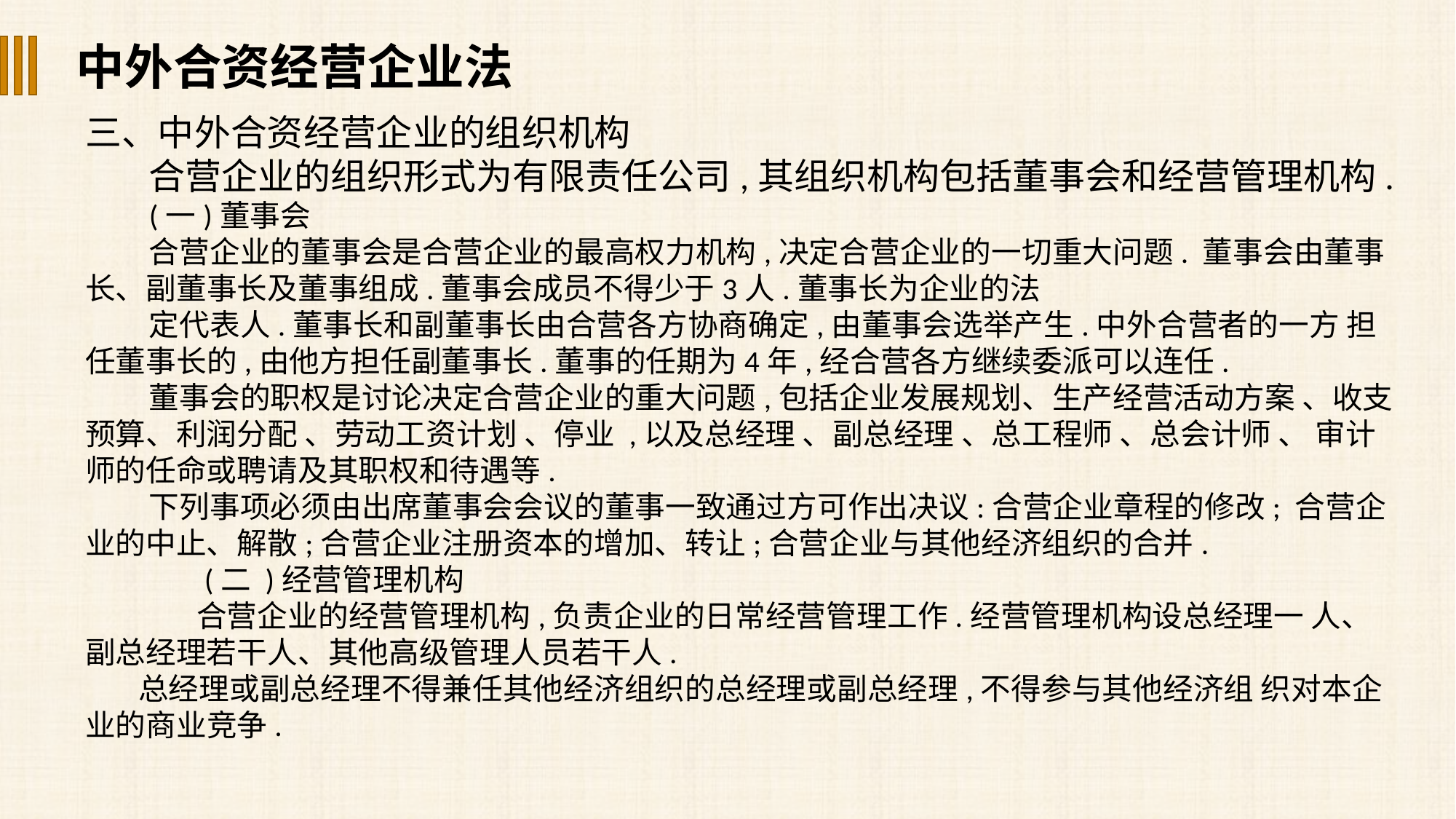

中外合资经营企业法

三、中外合资经营企业的组织机构
合营企业的组织形式为有限责任公司,其组织机构包括董事会和经营管理机构.
(一)董事会
合营企业的董事会是合营企业的最高权力机构,决定合营企业的一切重大问题. 董事会由董事长、副董事长及董事组成.董事会成员不得少于3人.董事长为企业的法
定代表人.董事长和副董事长由合营各方协商确定,由董事会选举产生.中外合营者的一方 担任董事长的,由他方担任副董事长.董事的任期为4年,经合营各方继续委派可以连任.
董事会的职权是讨论决定合营企业的重大问题,包括企业发展规划、生产经营活动方案 、收支 预算、利润分配 、劳动工资计划 、停业 ,以及总经理 、副总经理 、总工程师 、总会计师 、 审计师的任命或聘请及其职权和待遇等.
下列事项必须由出席董事会会议的董事一致通过方可作出决议:合营企业章程的修改; 合营企业的中止、解散;合营企业注册资本的增加、转让;合营企业与其他经济组织的合并.
        (二 )经营管理机构
      合营企业的经营管理机构,负责企业的日常经营管理工作.经营管理机构设总经理一 人、副总经理若干人、其他高级管理人员若干人.
总经理或副总经理不得兼任其他经济组织的总经理或副总经理,不得参与其他经济组 织对本企业的商业竞争.